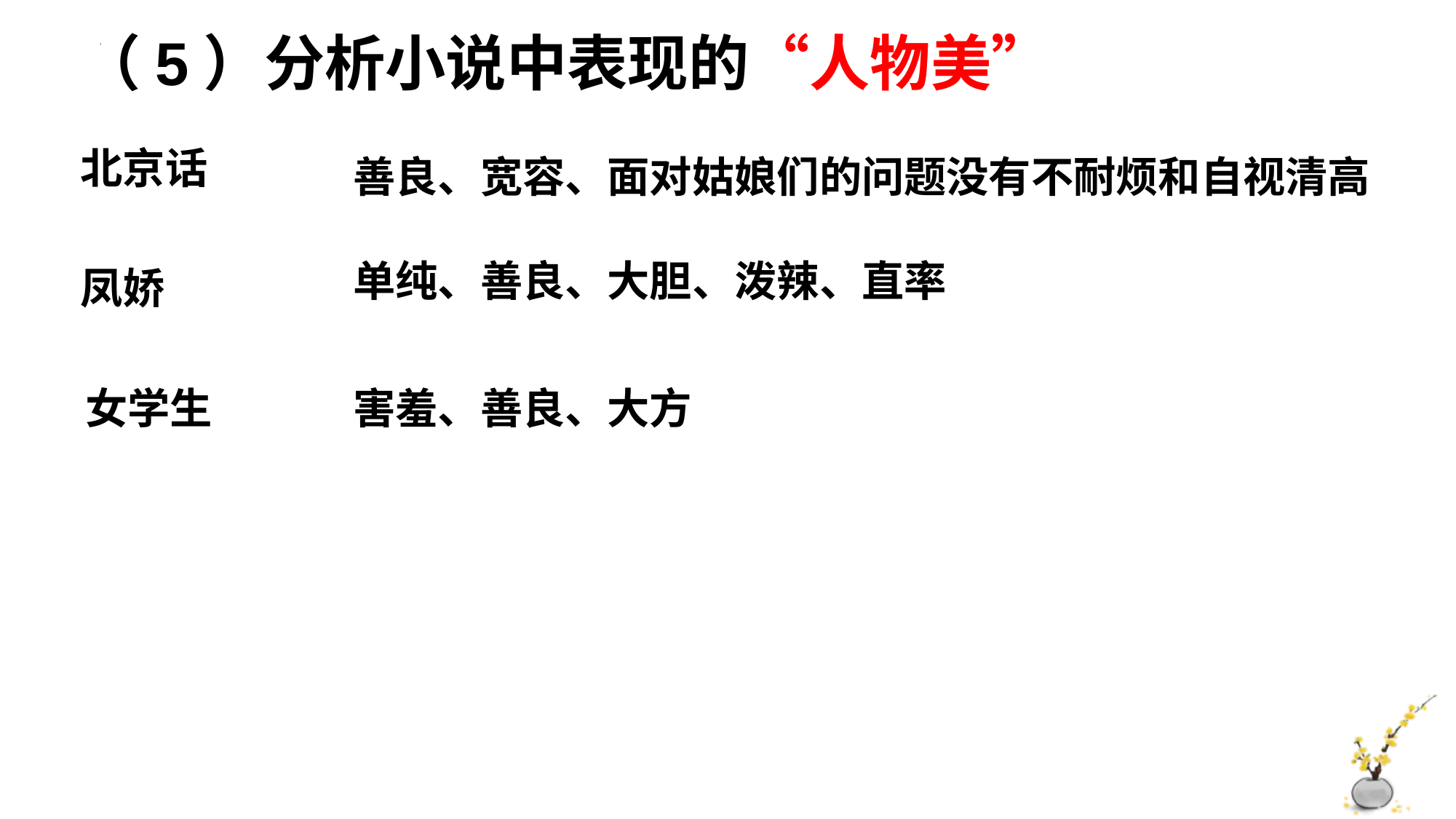

（5）分析小说中表现的“人物美”
北京话
善良、宽容、面对姑娘们的问题没有不耐烦和自视清高
单纯、善良、大胆、泼辣、直率
凤娇
女学生
害羞、善良、大方